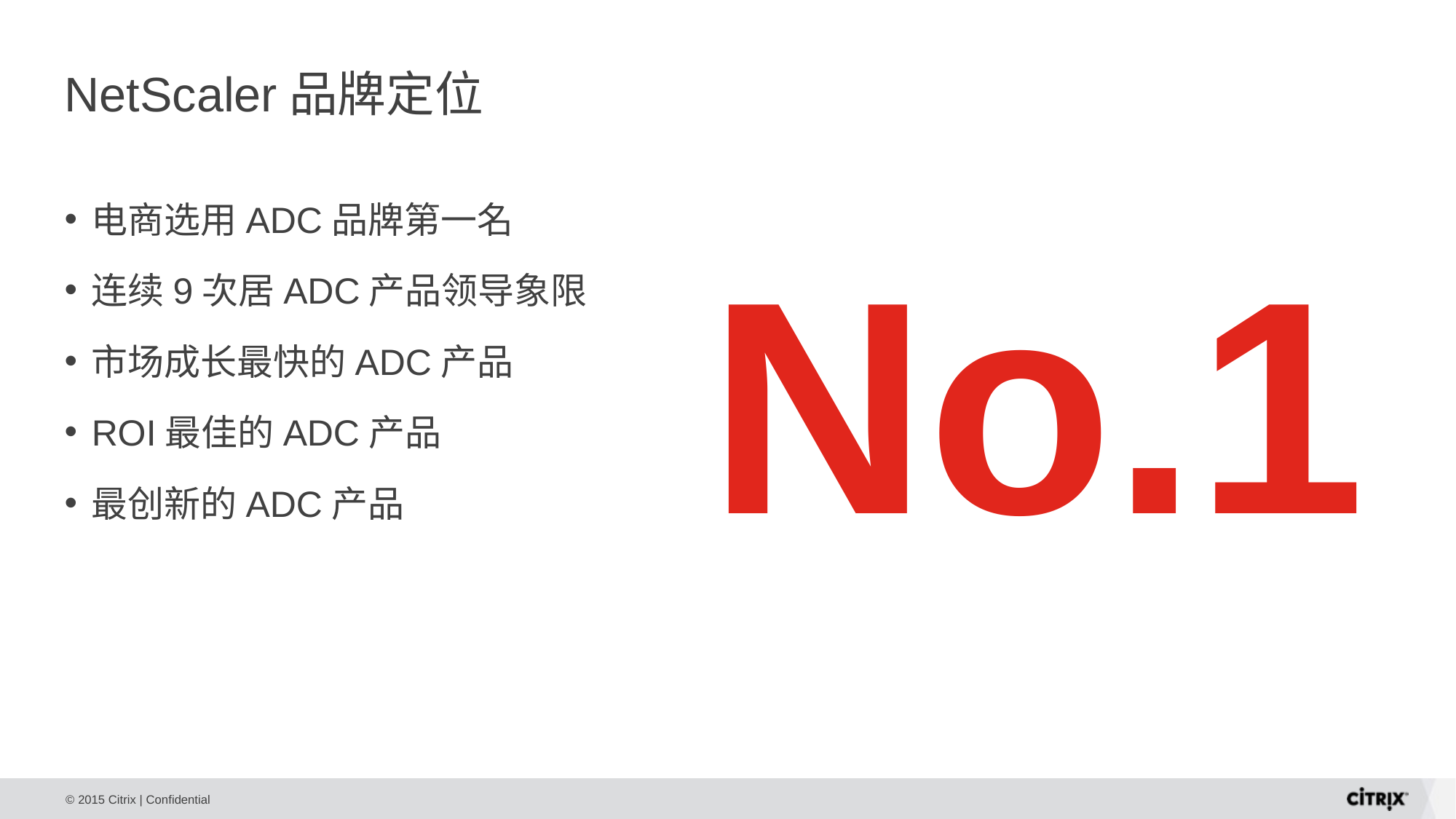

# NetScaler品牌定位
电商选用ADC品牌第一名
连续9次居ADC产品领导象限
市场成长最快的ADC产品
ROI最佳的ADC产品
最创新的ADC产品

No.1